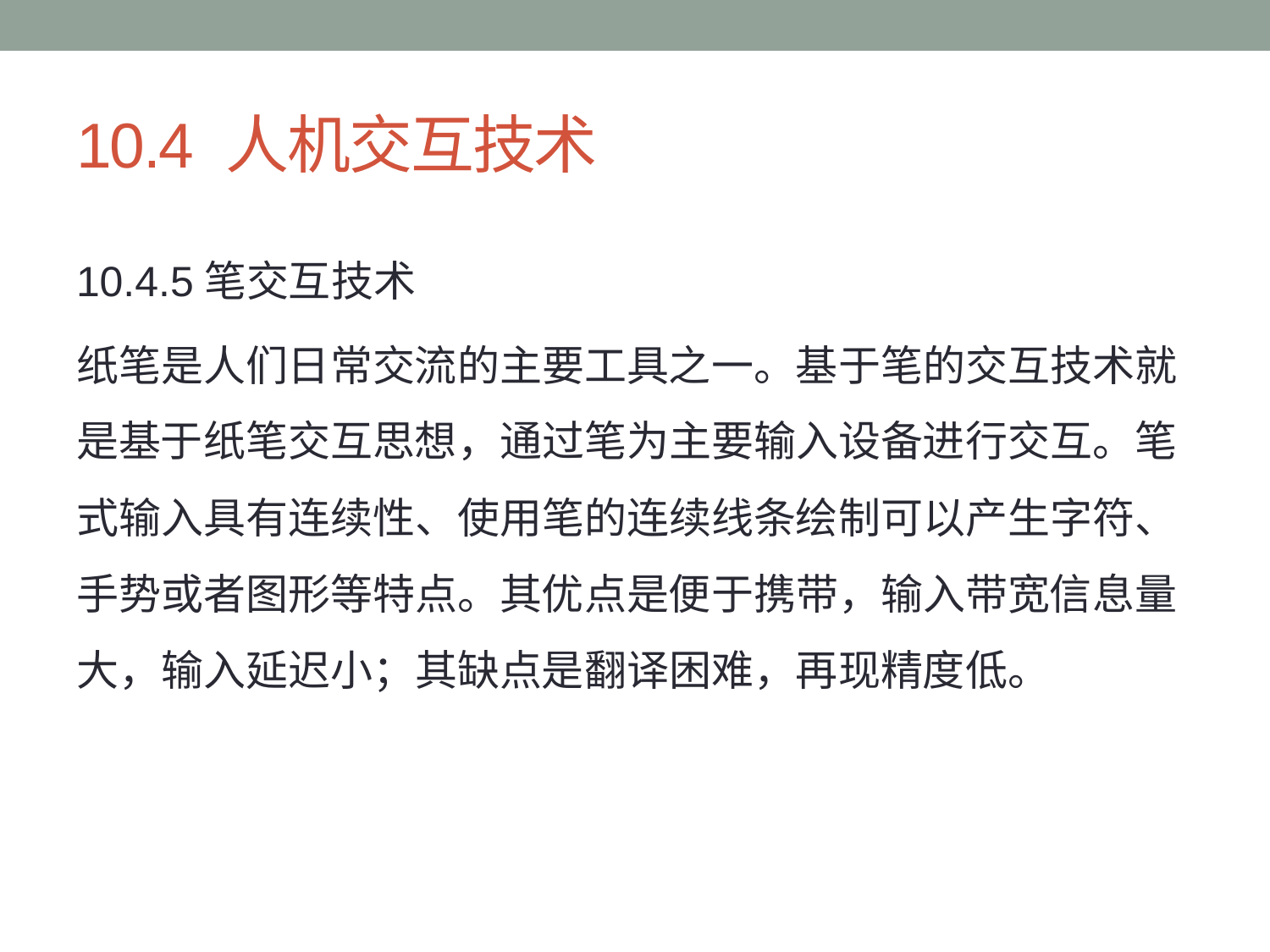

# 10.4 人机交互技术
10.4.5笔交互技术
纸笔是人们日常交流的主要工具之一。基于笔的交互技术就是基于纸笔交互思想，通过笔为主要输入设备进行交互。笔式输入具有连续性、使用笔的连续线条绘制可以产生字符、手势或者图形等特点。其优点是便于携带，输入带宽信息量大，输入延迟小；其缺点是翻译困难，再现精度低。